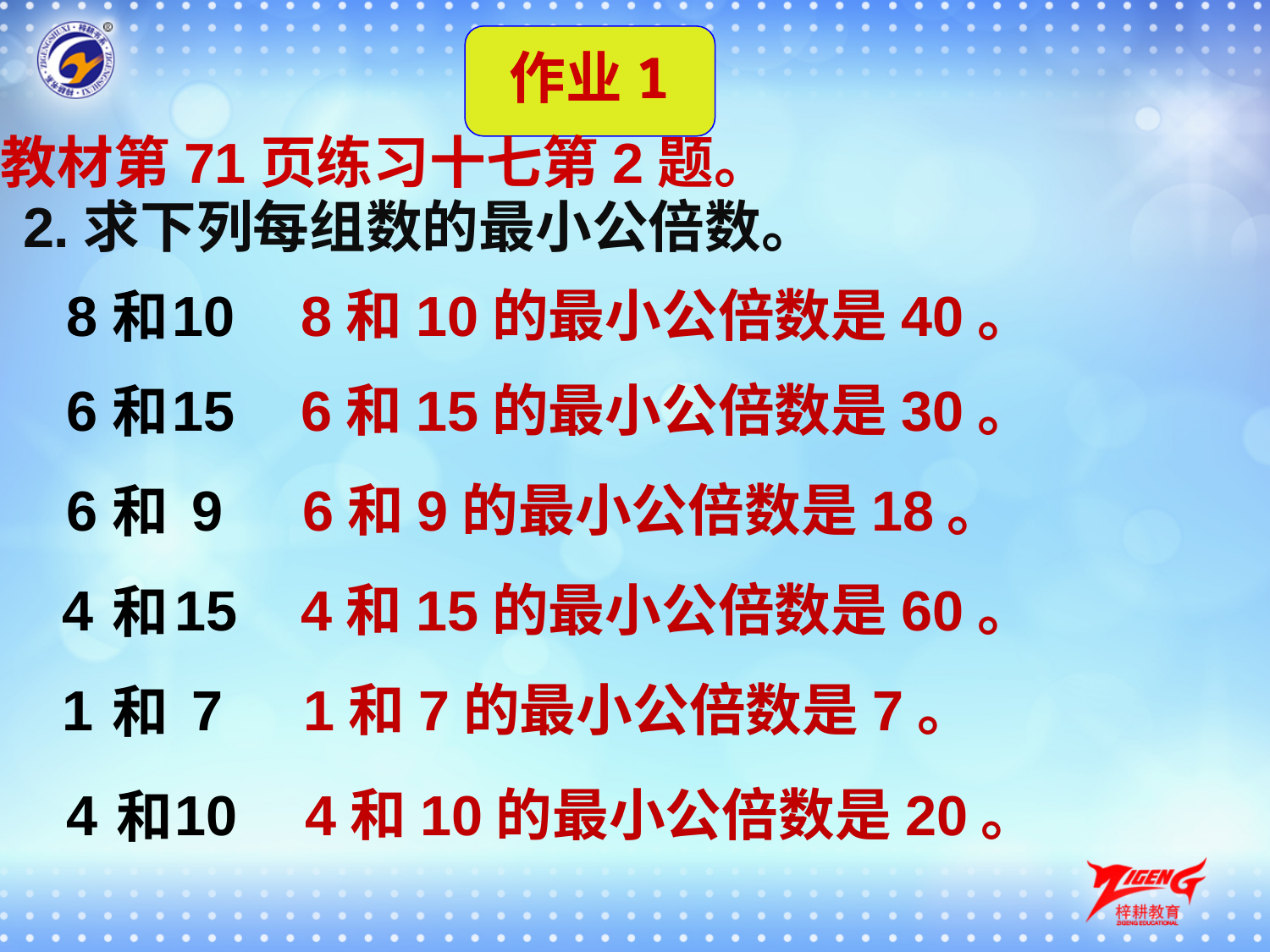

作业1
教材第71页练习十七第2题。
2.求下列每组数的最小公倍数。
8
10
8和10的最小公倍数是40。
和
6
15
6和15的最小公倍数是30。
和
6
9
6和9的最小公倍数是18。
和
4
15
4和15的最小公倍数是60。
和
1
7
1和7的最小公倍数是7。
和
4
10
4和10的最小公倍数是20。
和